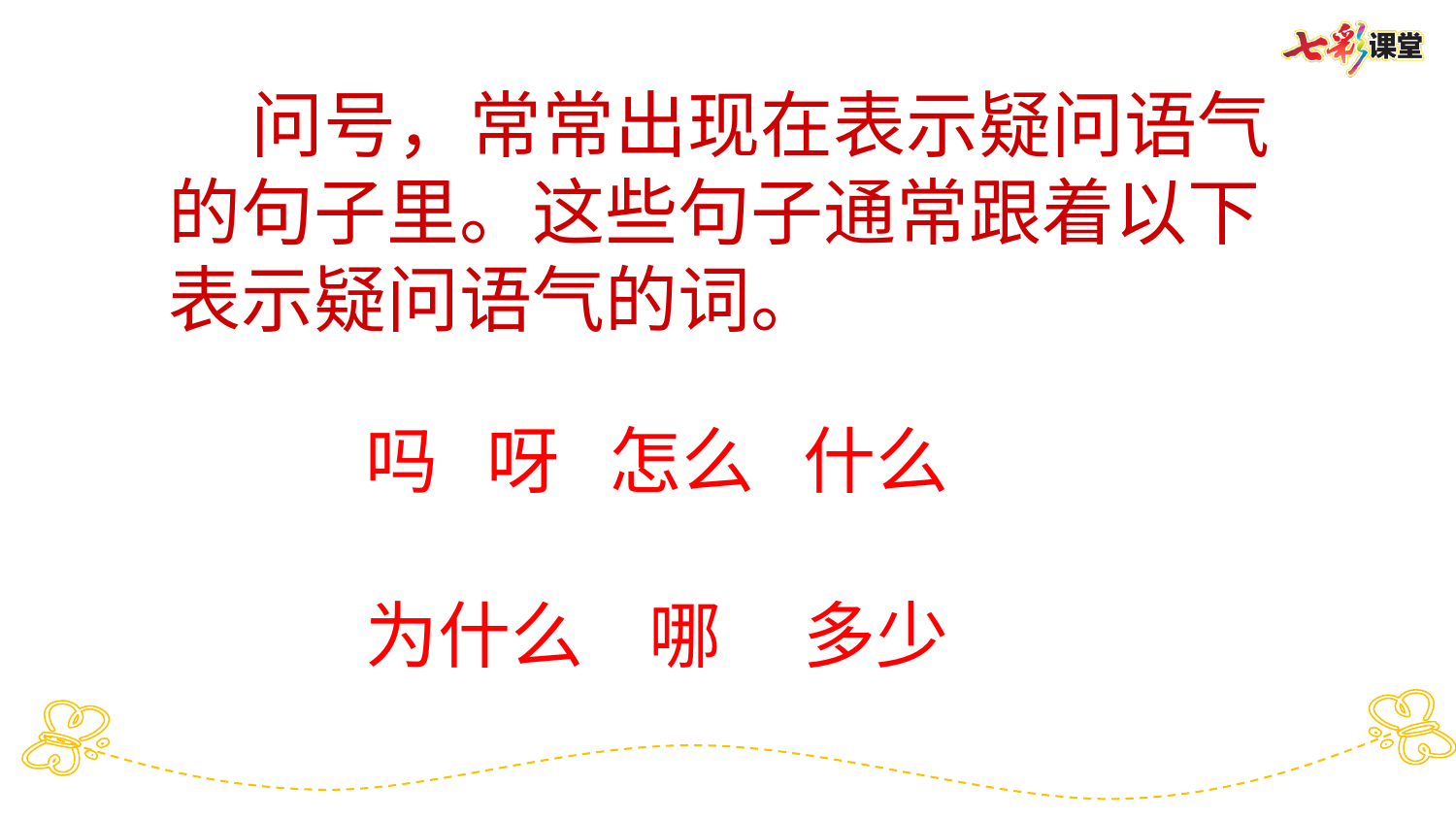

问号，常常出现在表示疑问语气的句子里。这些句子通常跟着以下表示疑问语气的词。
吗   呀   怎么   什么

为什么    哪     多少